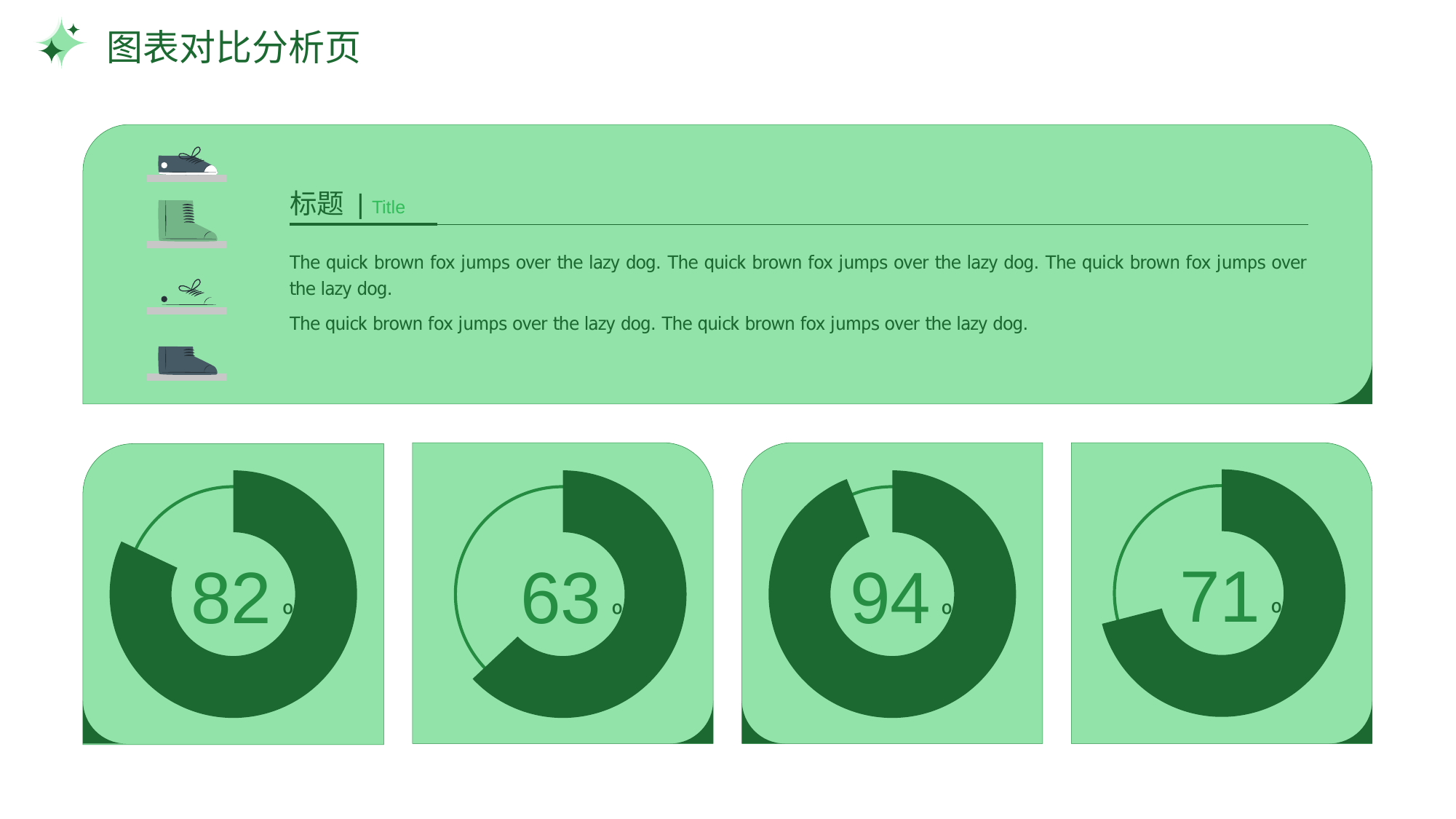

# 图表对比分析页

标题 | Title
The quick brown fox jumps over the lazy dog. The quick brown fox jumps over the lazy dog. The quick brown fox jumps over the lazy dog.
The quick brown fox jumps over the lazy dog. The quick brown fox jumps over the lazy dog.

### Chart

| Category | 销售额 |
|---|---|
| 第一季度 | 7.1 |
| 第二季度 | 2.9 |

### Chart

| Category | 销售额 |
|---|---|
| 第一季度 | 8.2 |
| 第二季度 | 1.8 |

### Chart

| Category | 销售额 |
|---|---|
| 第一季度 | 6.3 |
| 第二季度 | 3.7 |

### Chart

| Category | 销售额 |
|---|---|
| 第一季度 | 9.4 |
| 第二季度 | 0.6 |

71 %
82 %
63 %
94 %